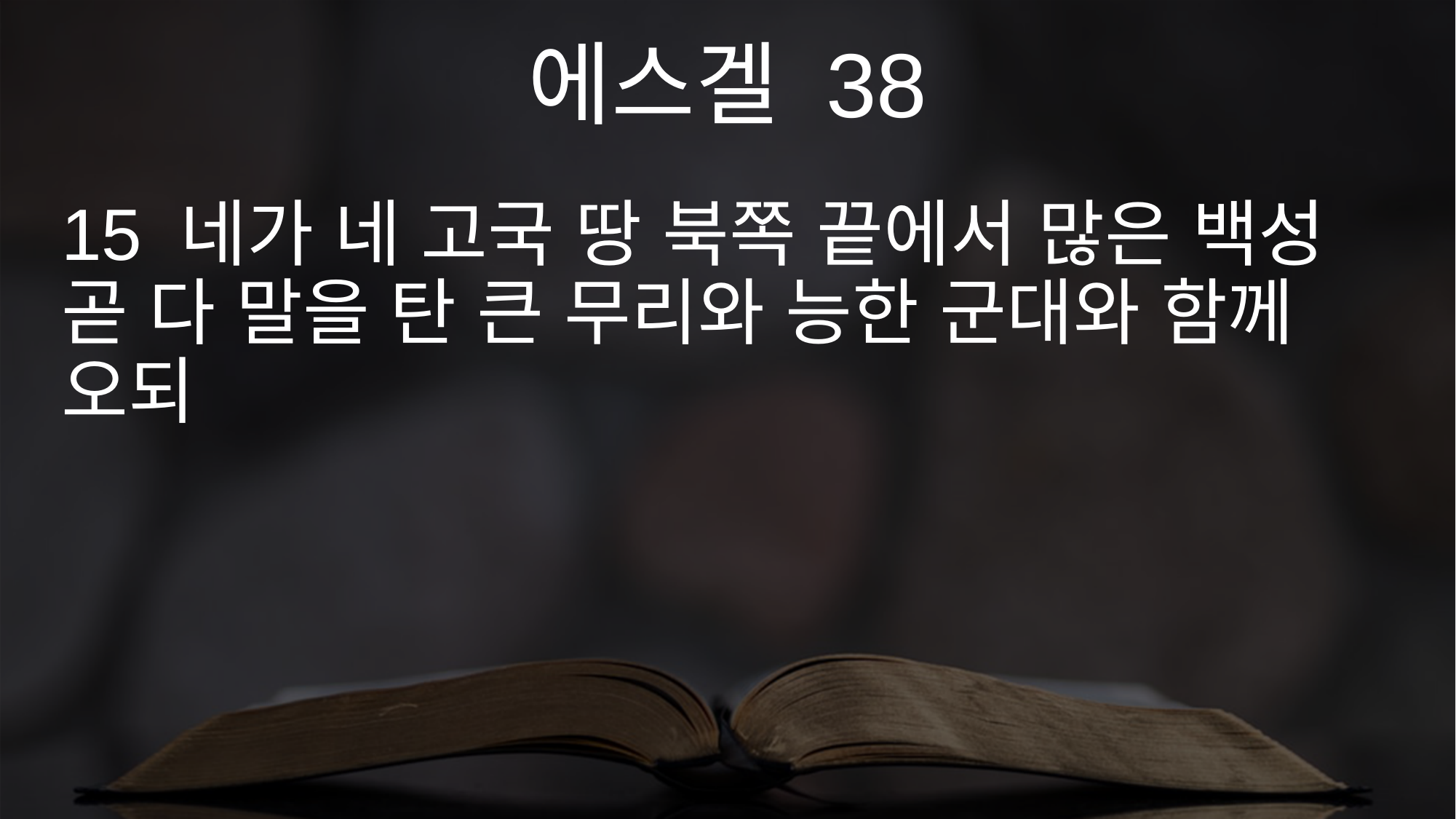

에스겔 38
15 네가 네 고국 땅 북쪽 끝에서 많은 백성 곧 다 말을 탄 큰 무리와 능한 군대와 함께 오되